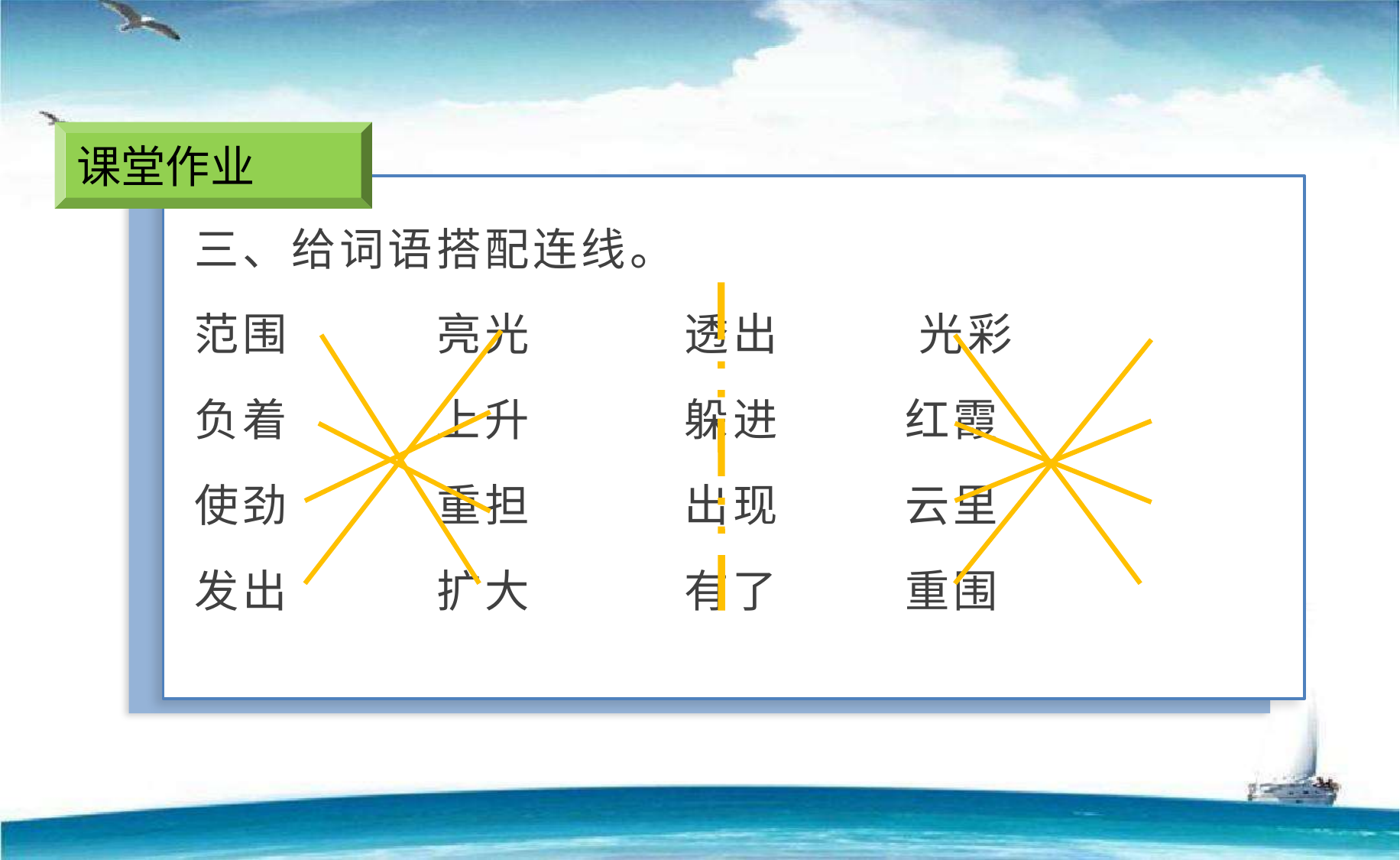

课堂作业

三、给词语搭配连线。
范围　　　亮光           透出　　   光彩
负着　　　上升           躲进         红霞
使劲　　　重担           出现         云里
发出　　　扩大           有了         重围